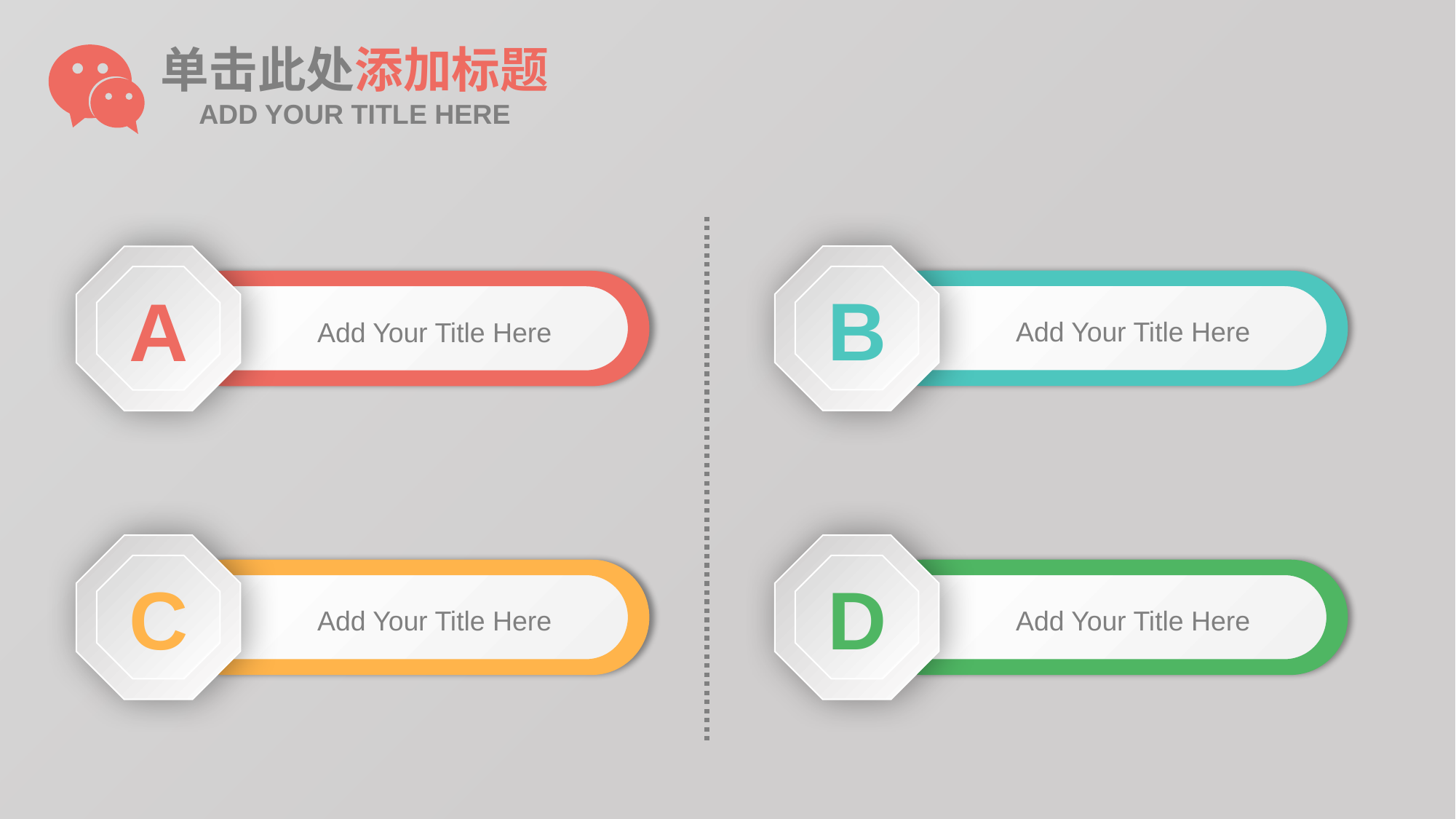

单击此处添加标题
ADD YOUR TITLE HERE

B

A

Add Your Title Here

Add Your Title Here

C

D

Add Your Title Here

Add Your Title Here